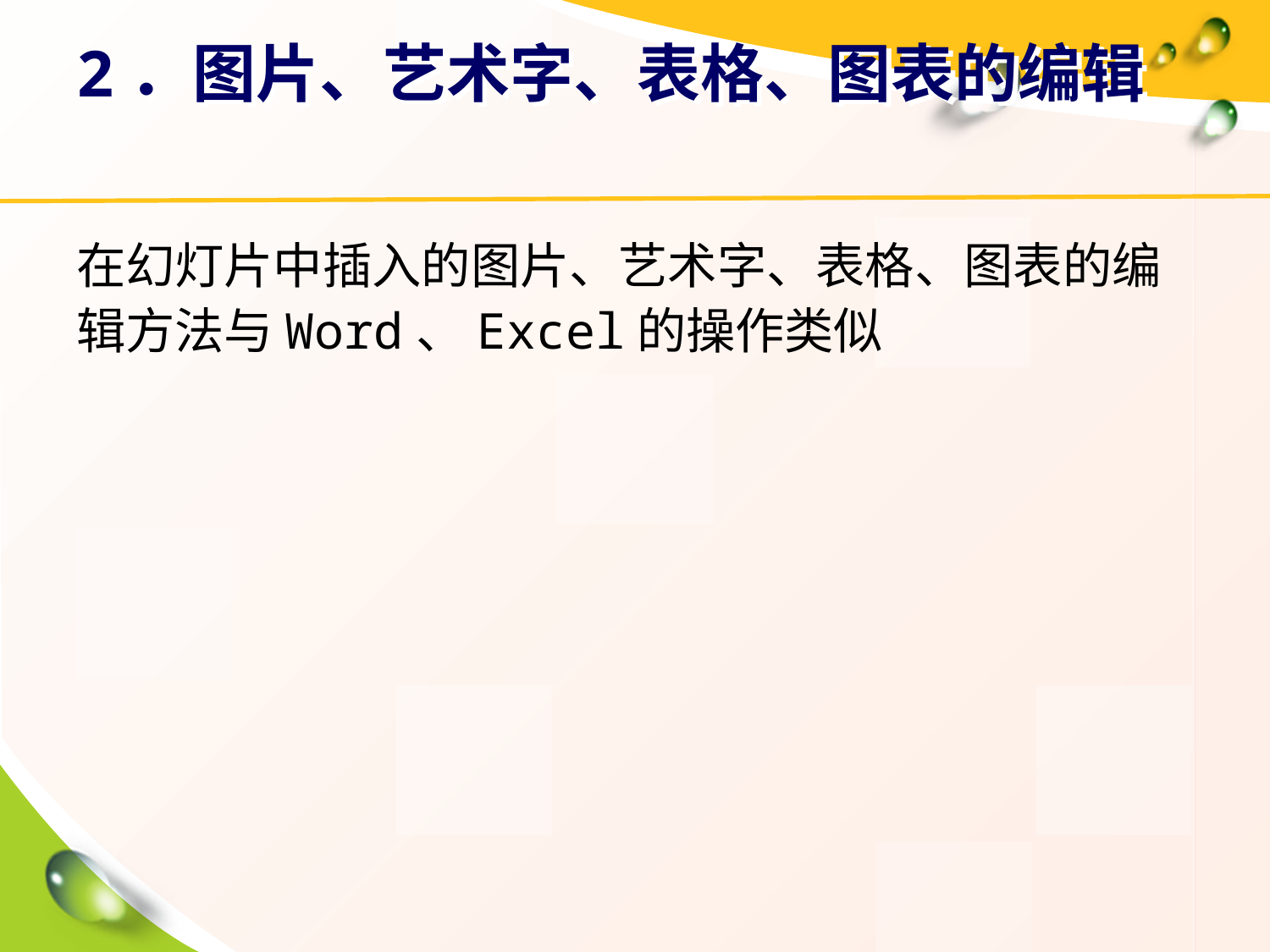

# 2．图片、艺术字、表格、图表的编辑
在幻灯片中插入的图片、艺术字、表格、图表的编辑方法与Word、Excel的操作类似